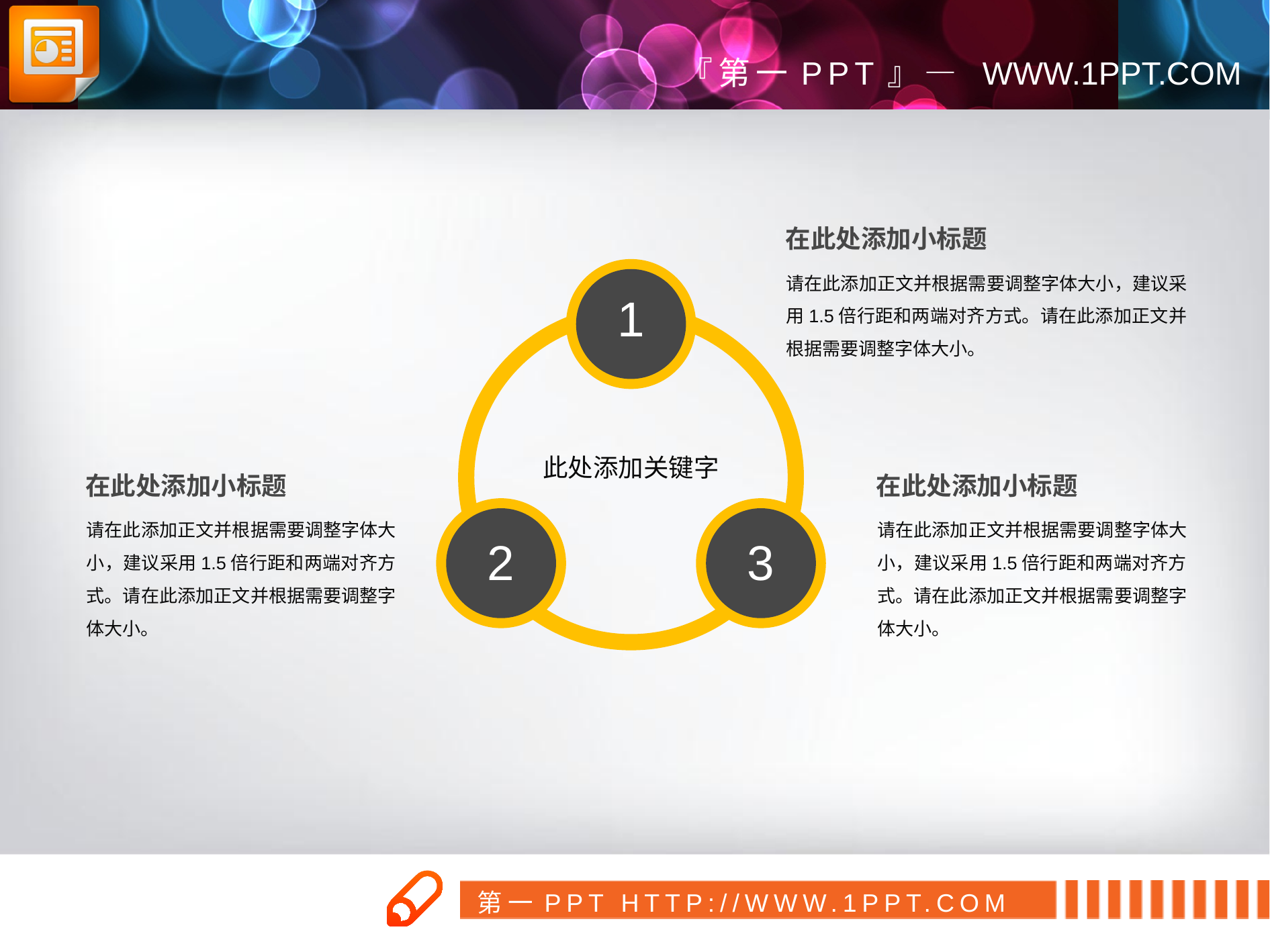

在此处添加小标题
请在此添加正文并根据需要调整字体大小，建议采用1.5倍行距和两端对齐方式。请在此添加正文并根据需要调整字体大小。

1

此处添加关键字
在此处添加小标题
请在此添加正文并根据需要调整字体大小，建议采用1.5倍行距和两端对齐方式。请在此添加正文并根据需要调整字体大小。
在此处添加小标题
请在此添加正文并根据需要调整字体大小，建议采用1.5倍行距和两端对齐方式。请在此添加正文并根据需要调整字体大小。

2

3